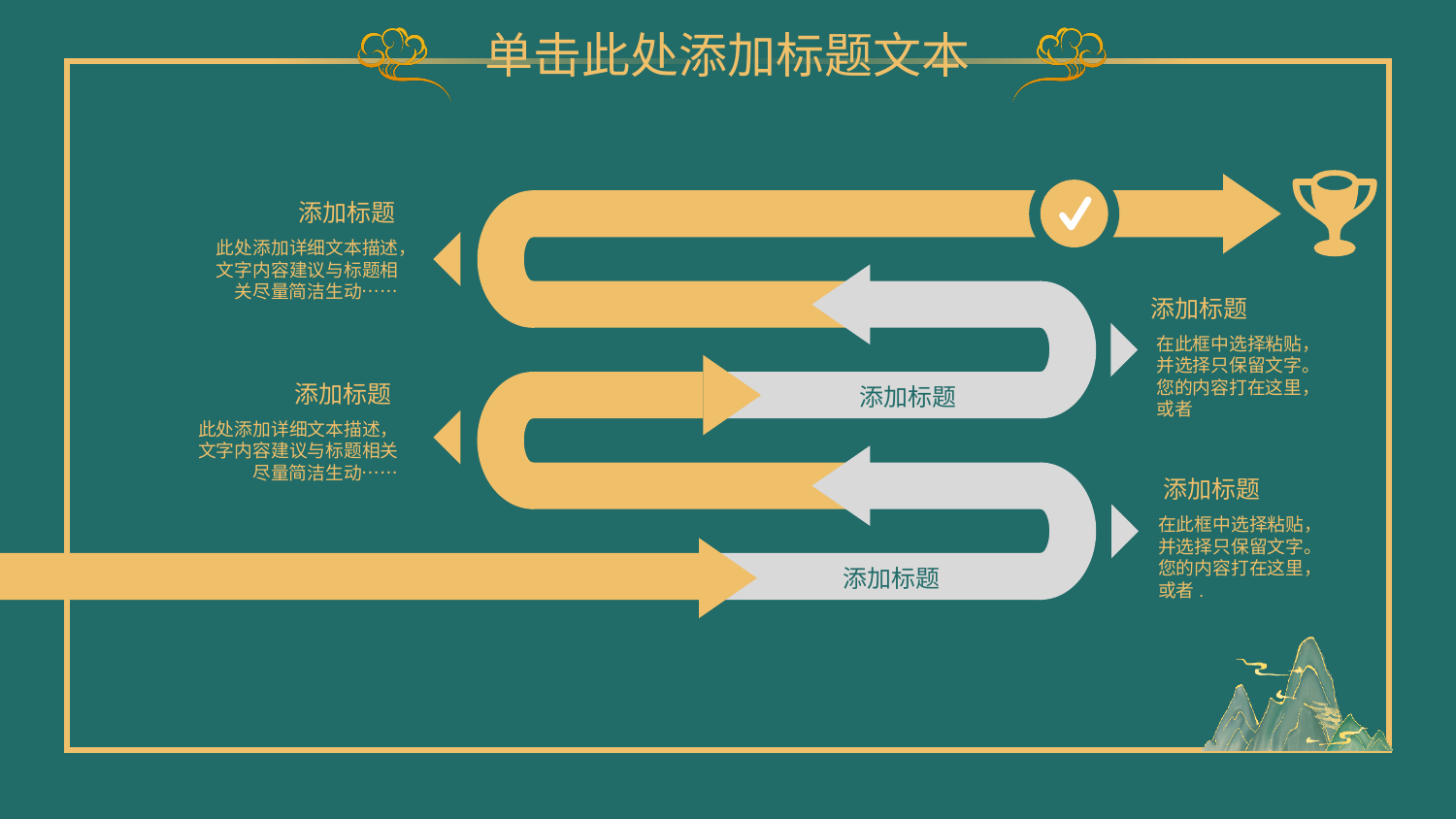

单击此处添加标题文本

Finish

添加标题

添加标题

添加标题

START
添加标题

添加标题
此处添加详细文本描述，文字内容建议与标题相关尽量简洁生动……
添加标题
在此框中选择粘贴，并选择只保留文字。您的内容打在这里，或者
添加标题
此处添加详细文本描述，文字内容建议与标题相关尽量简洁生动……
添加标题
在此框中选择粘贴，并选择只保留文字。您的内容打在这里，或者.